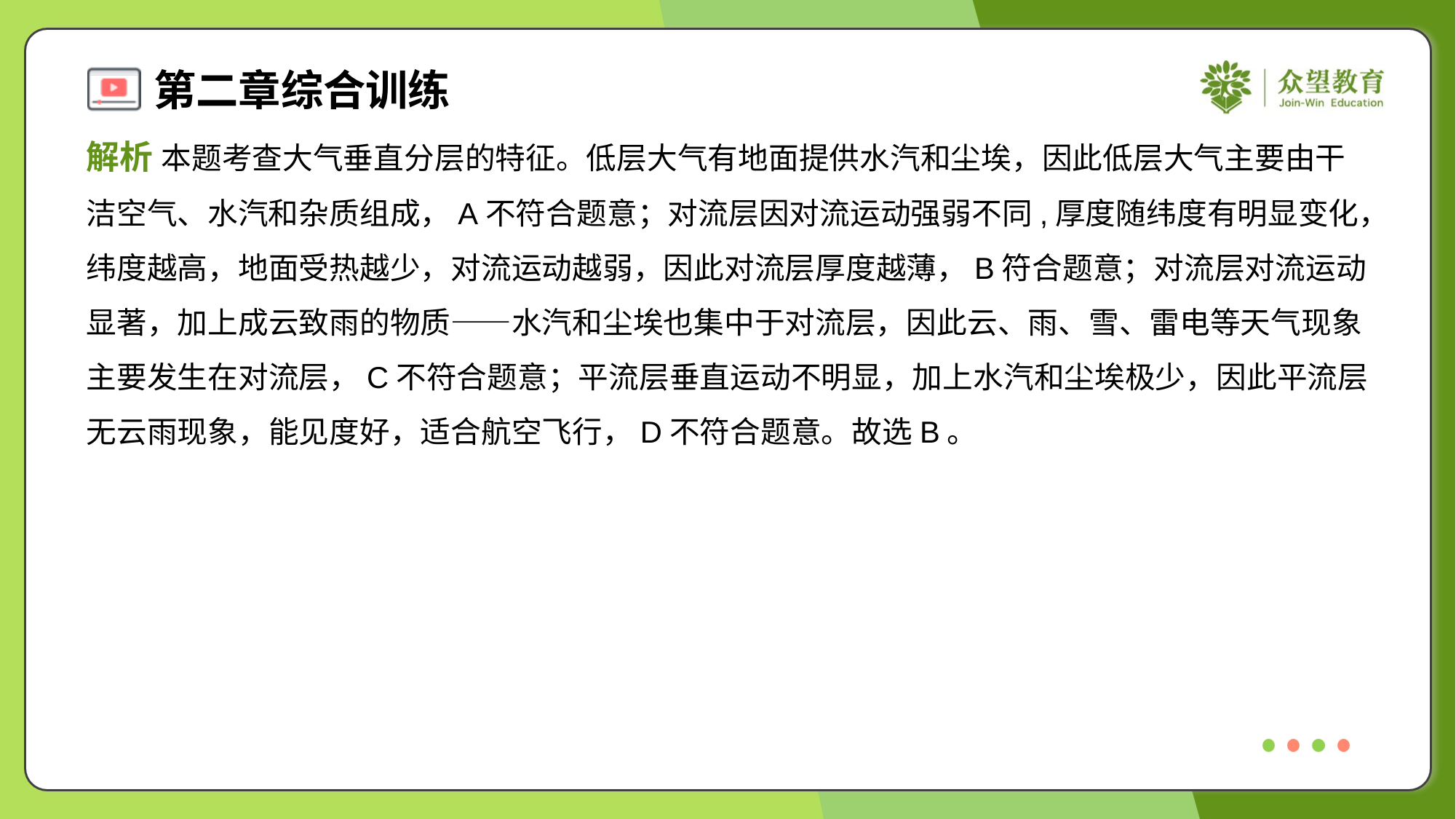

解析 本题考查大气垂直分层的特征。低层大气有地面提供水汽和尘埃，因此低层大气主要由干
洁空气、水汽和杂质组成，A不符合题意；对流层因对流运动强弱不同,厚度随纬度有明显变化，
纬度越高，地面受热越少，对流运动越弱，因此对流层厚度越薄，B符合题意；对流层对流运动
显著，加上成云致雨的物质——水汽和尘埃也集中于对流层，因此云、雨、雪、雷电等天气现象
主要发生在对流层，C不符合题意；平流层垂直运动不明显，加上水汽和尘埃极少，因此平流层
无云雨现象，能见度好，适合航空飞行，D不符合题意。故选B。